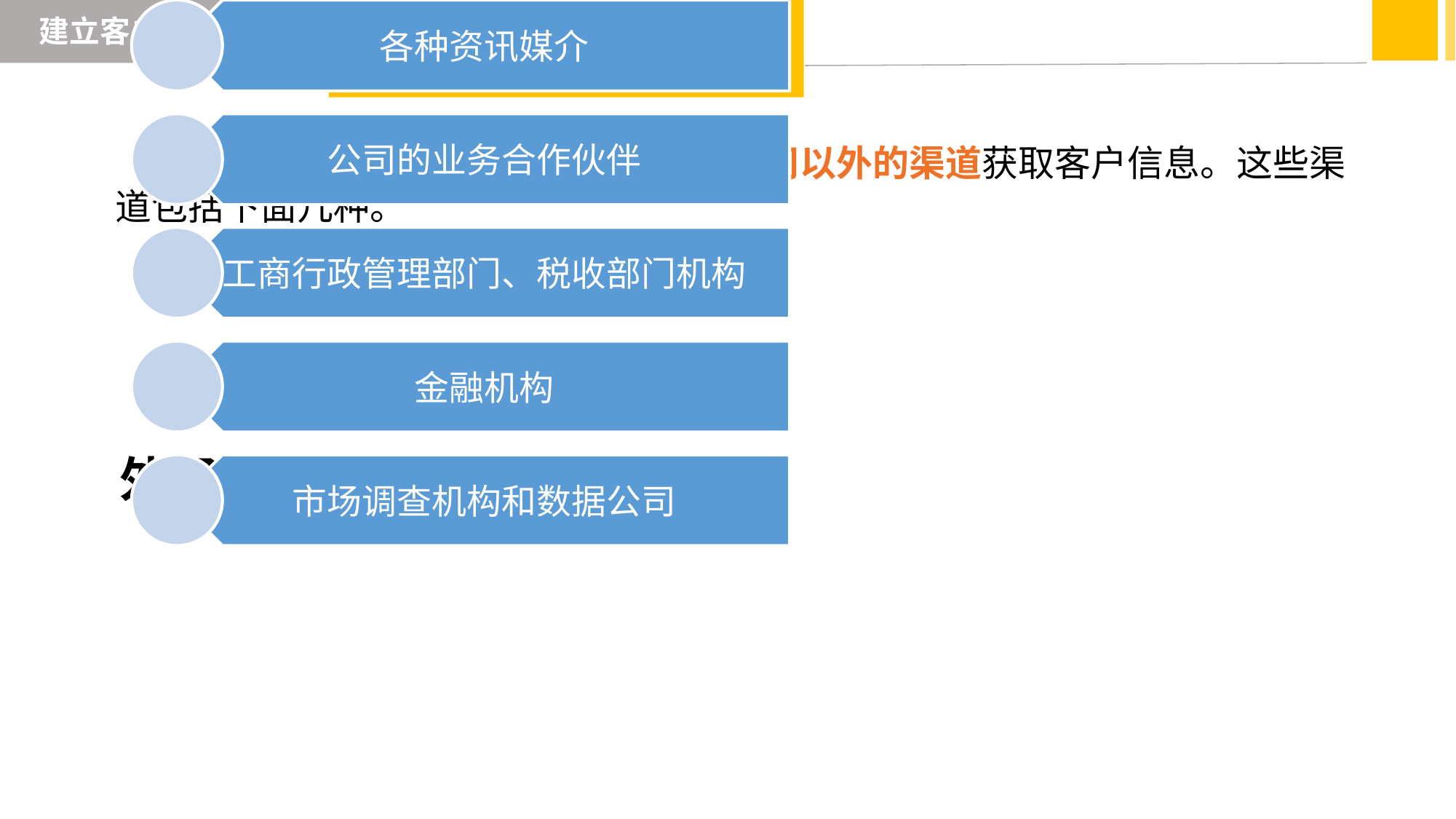

建立客户信息档案
收集客户信息的渠道
       获取客户信息的外部渠道，指从本公司以外的渠道获取客户信息。这些渠道包括下面几种。
各种资讯媒介
公司的业务合作伙伴
工商行政管理部门、税收部门机构
金融机构
市场调查机构和数据公司
外部渠道